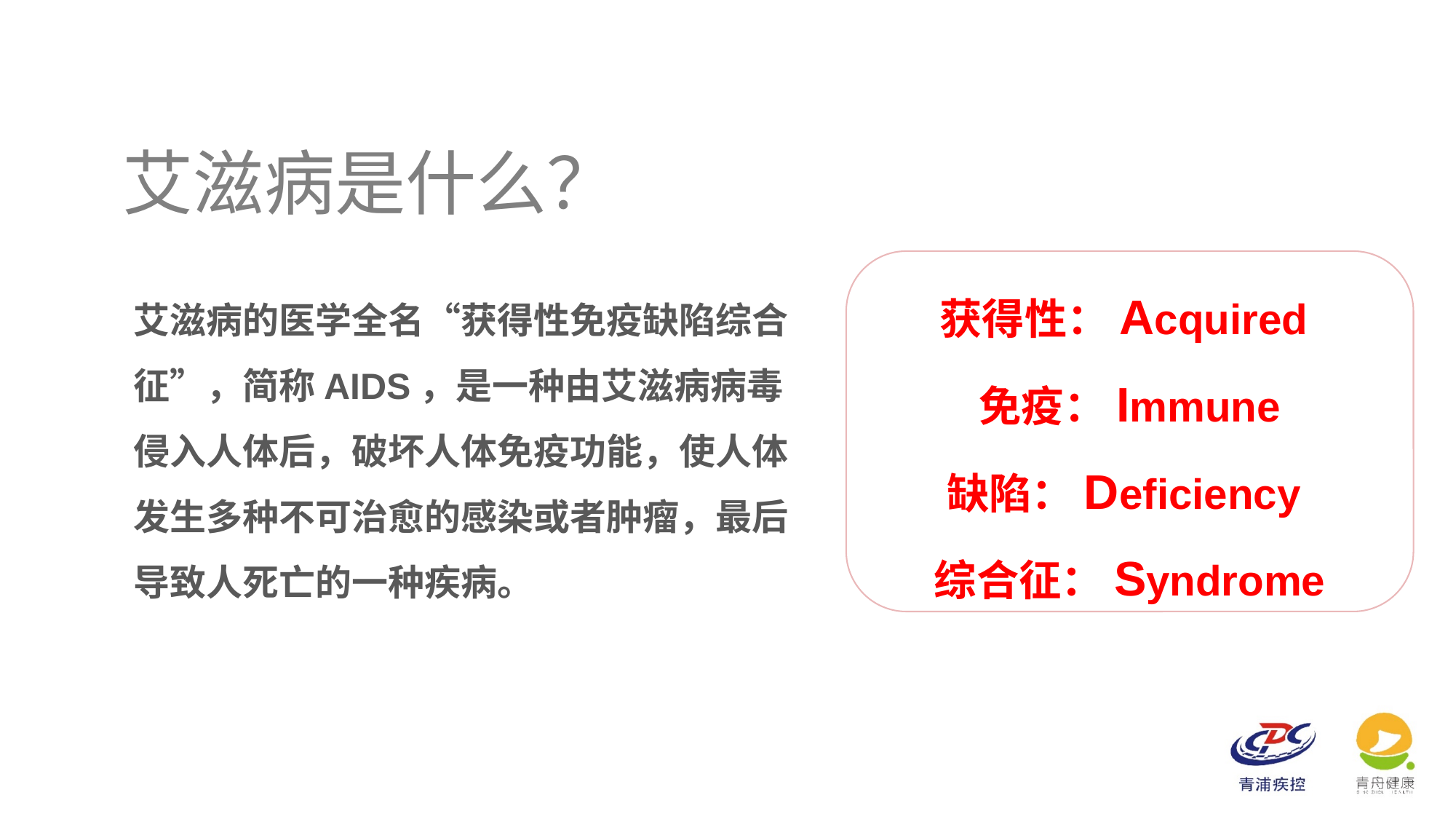

艾滋病是什么？
艾滋病是什么？
获得性：Acquired
免疫：Immune
缺陷：Deficiency
综合征：Syndrome
艾滋病的医学全名“获得性免疫缺陷综合征”，简称AIDS，是一种由艾滋病病毒侵入人体后，破坏人体免疫功能，使人体发生多种不可治愈的感染或者肿瘤，最后导致人死亡的一种疾病。